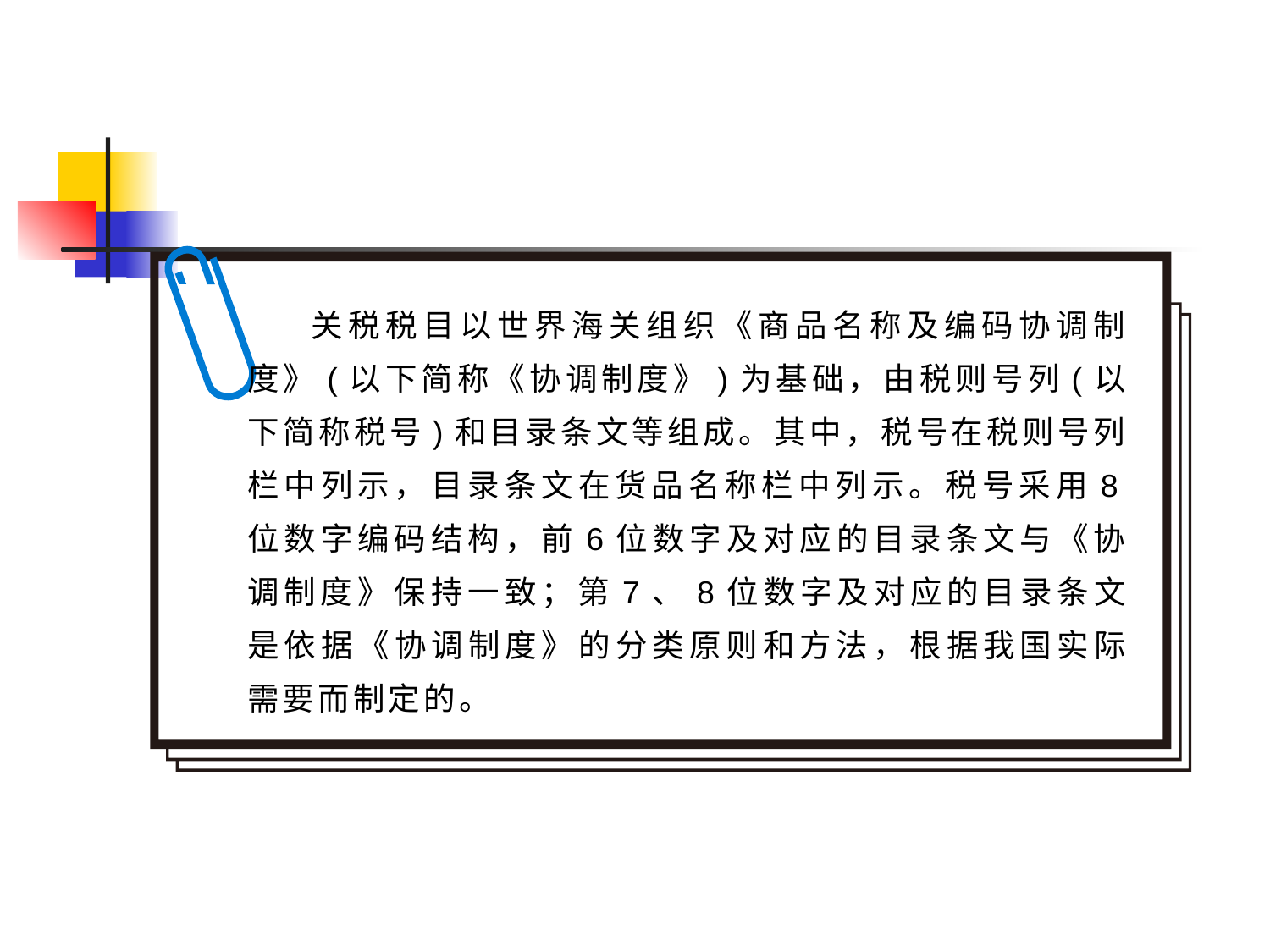

关税税目以世界海关组织《商品名称及编码协调制度》(以下简称《协调制度》)为基础，由税则号列(以下简称税号)和目录条文等组成。其中，税号在税则号列栏中列示，目录条文在货品名称栏中列示。税号采用8位数字编码结构，前6位数字及对应的目录条文与《协调制度》保持一致；第7、8位数字及对应的目录条文是依据《协调制度》的分类原则和方法，根据我国实际需要而制定的。